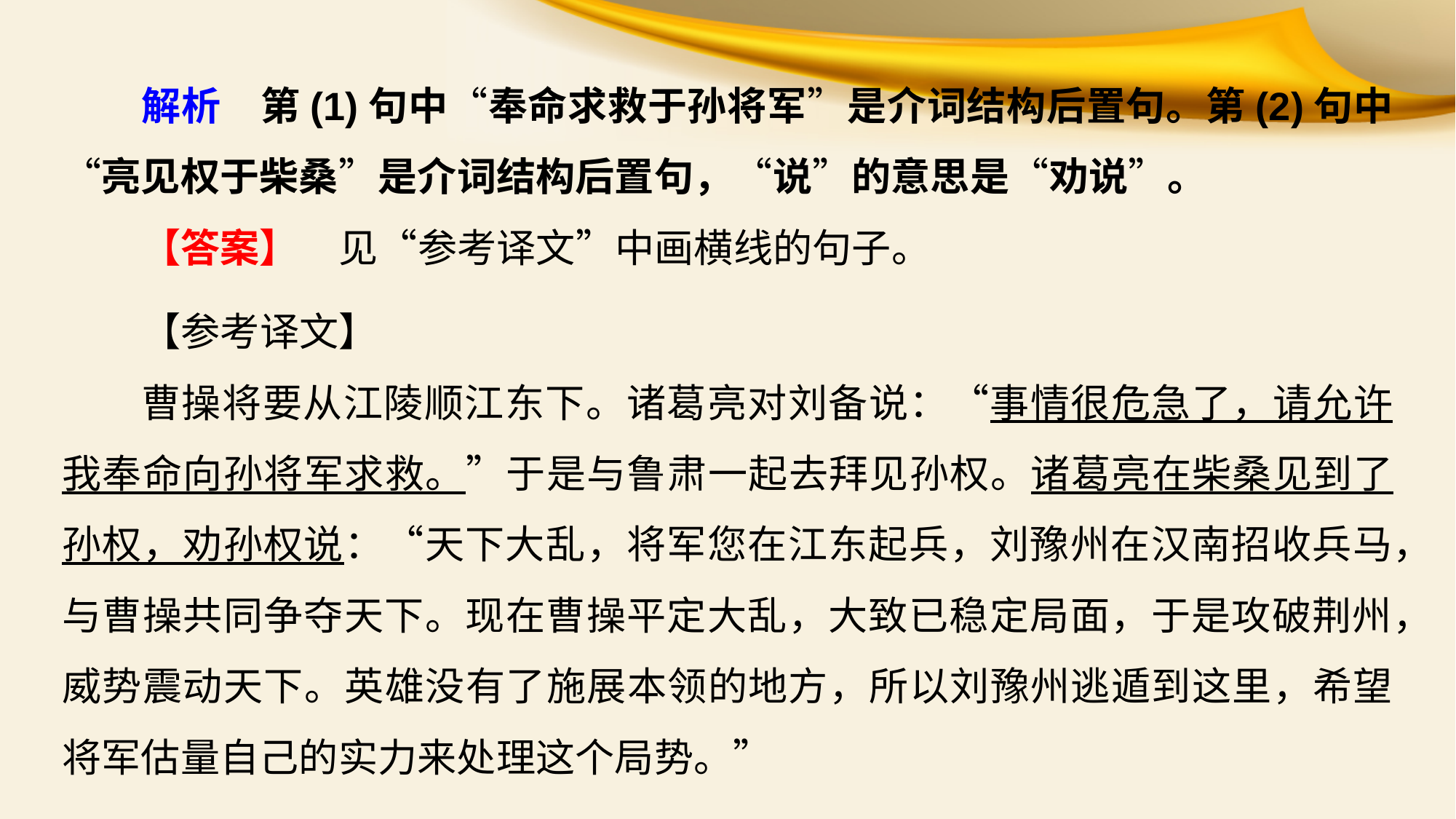

解析　第(1)句中“奉命求救于孙将军”是介词结构后置句。第(2)句中“亮见权于柴桑”是介词结构后置句，“说”的意思是“劝说”。
【答案】　见“参考译文”中画横线的句子。
【参考译文】
曹操将要从江陵顺江东下。诸葛亮对刘备说：“事情很危急了，请允许我奉命向孙将军求救。”于是与鲁肃一起去拜见孙权。诸葛亮在柴桑见到了孙权，劝孙权说：“天下大乱，将军您在江东起兵，刘豫州在汉南招收兵马，与曹操共同争夺天下。现在曹操平定大乱，大致已稳定局面，于是攻破荆州，威势震动天下。英雄没有了施展本领的地方，所以刘豫州逃遁到这里，希望将军估量自己的实力来处理这个局势。”